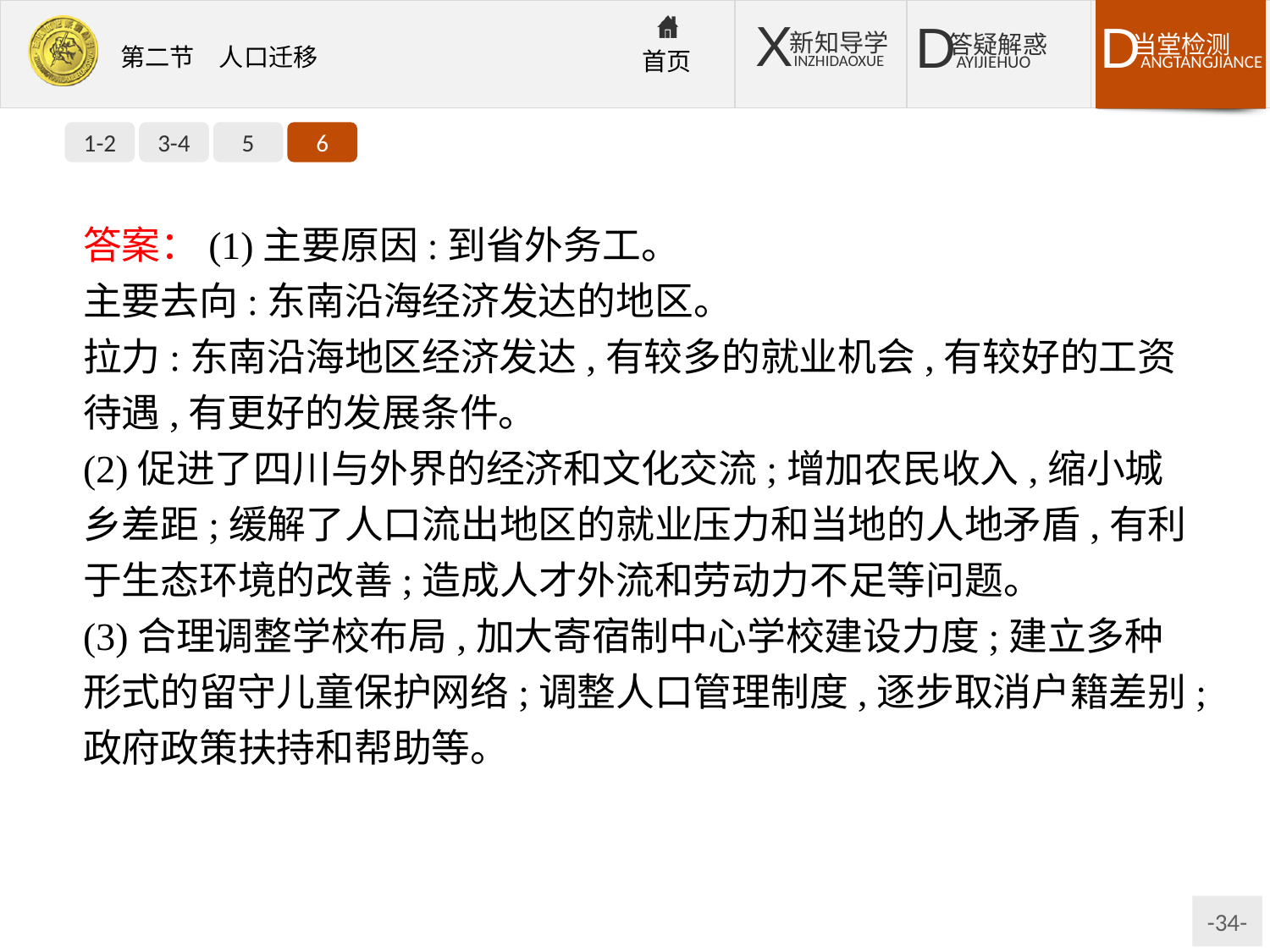

1-2
3-4
5
6
答案：(1)主要原因:到省外务工。
主要去向:东南沿海经济发达的地区。
拉力:东南沿海地区经济发达,有较多的就业机会,有较好的工资待遇,有更好的发展条件。
(2)促进了四川与外界的经济和文化交流;增加农民收入,缩小城乡差距;缓解了人口流出地区的就业压力和当地的人地矛盾,有利于生态环境的改善;造成人才外流和劳动力不足等问题。
(3)合理调整学校布局,加大寄宿制中心学校建设力度;建立多种形式的留守儿童保护网络;调整人口管理制度,逐步取消户籍差别;政府政策扶持和帮助等。